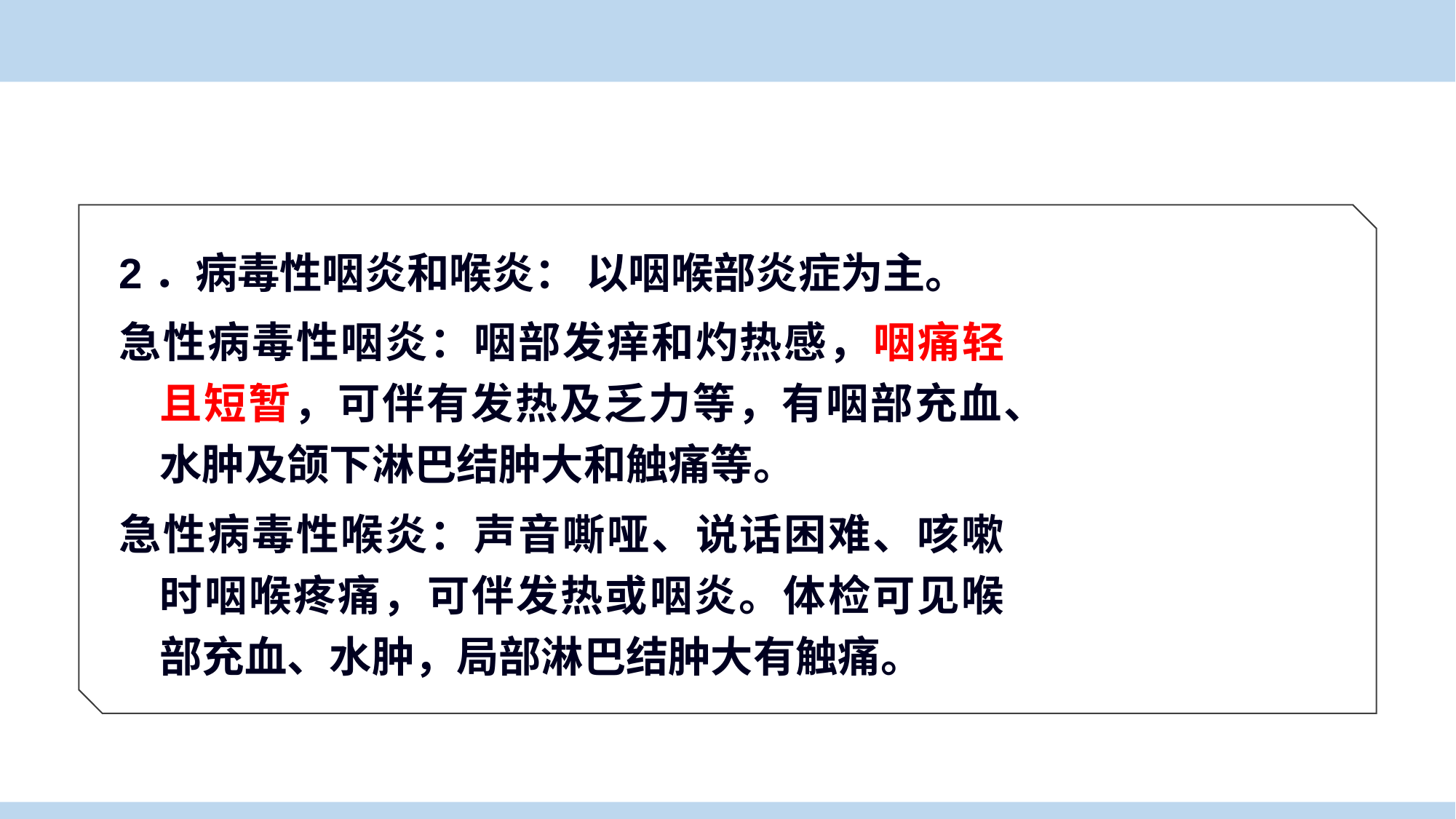

2．病毒性咽炎和喉炎： 以咽喉部炎症为主。
急性病毒性咽炎：咽部发痒和灼热感，咽痛轻且短暂，可伴有发热及乏力等，有咽部充血、水肿及颌下淋巴结肿大和触痛等。
急性病毒性喉炎：声音嘶哑、说话困难、咳嗽时咽喉疼痛，可伴发热或咽炎。体检可见喉部充血、水肿，局部淋巴结肿大有触痛。